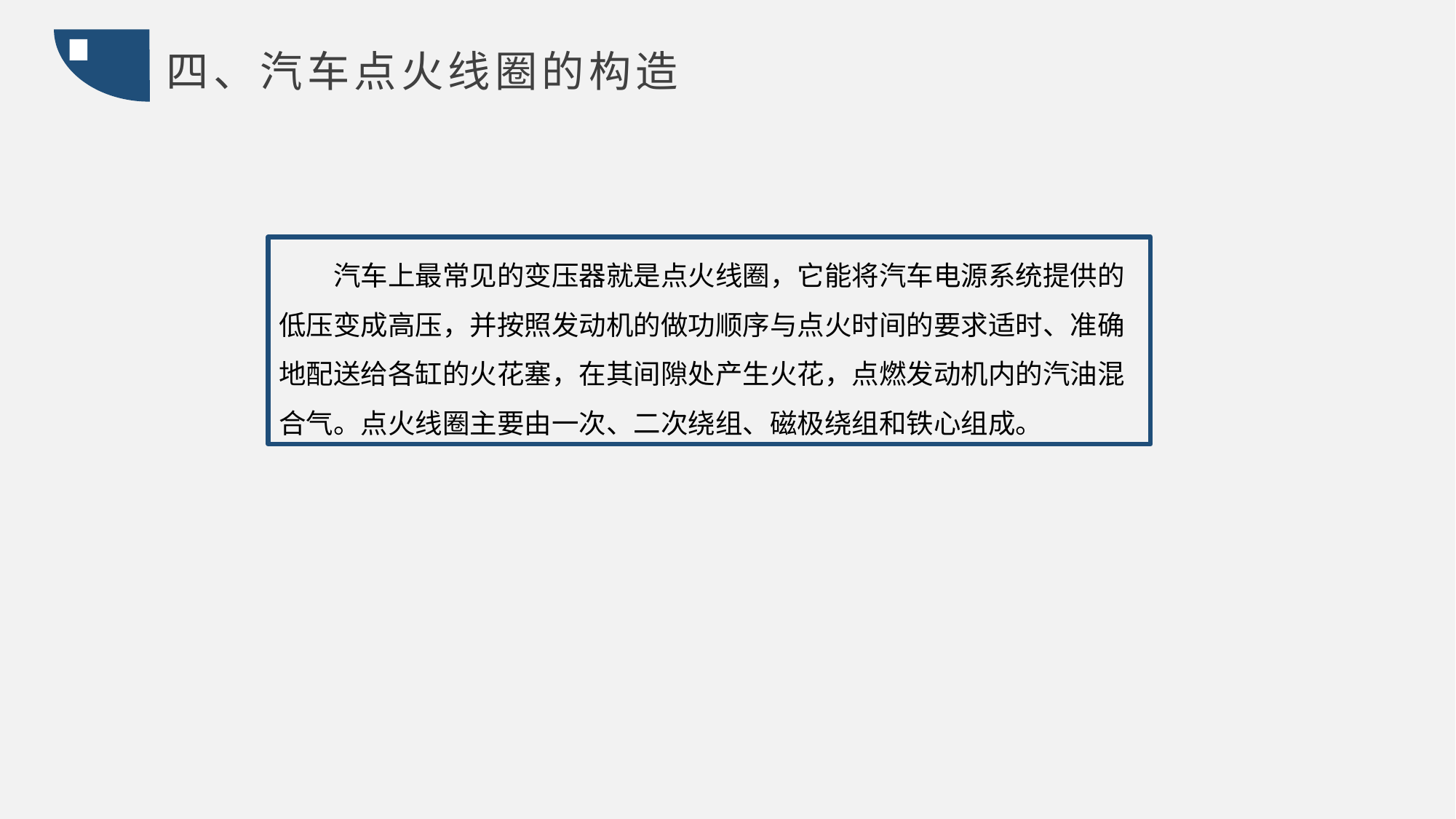

四、汽车点火线圈的构造
汽车上最常见的变压器就是点火线圈，它能将汽车电源系统提供的低压变成高压，并按照发动机的做功顺序与点火时间的要求适时、准确地配送给各缸的火花塞，在其间隙处产生火花，点燃发动机内的汽油混合气。点火线圈主要由一次、二次绕组、磁极绕组和铁心组成。